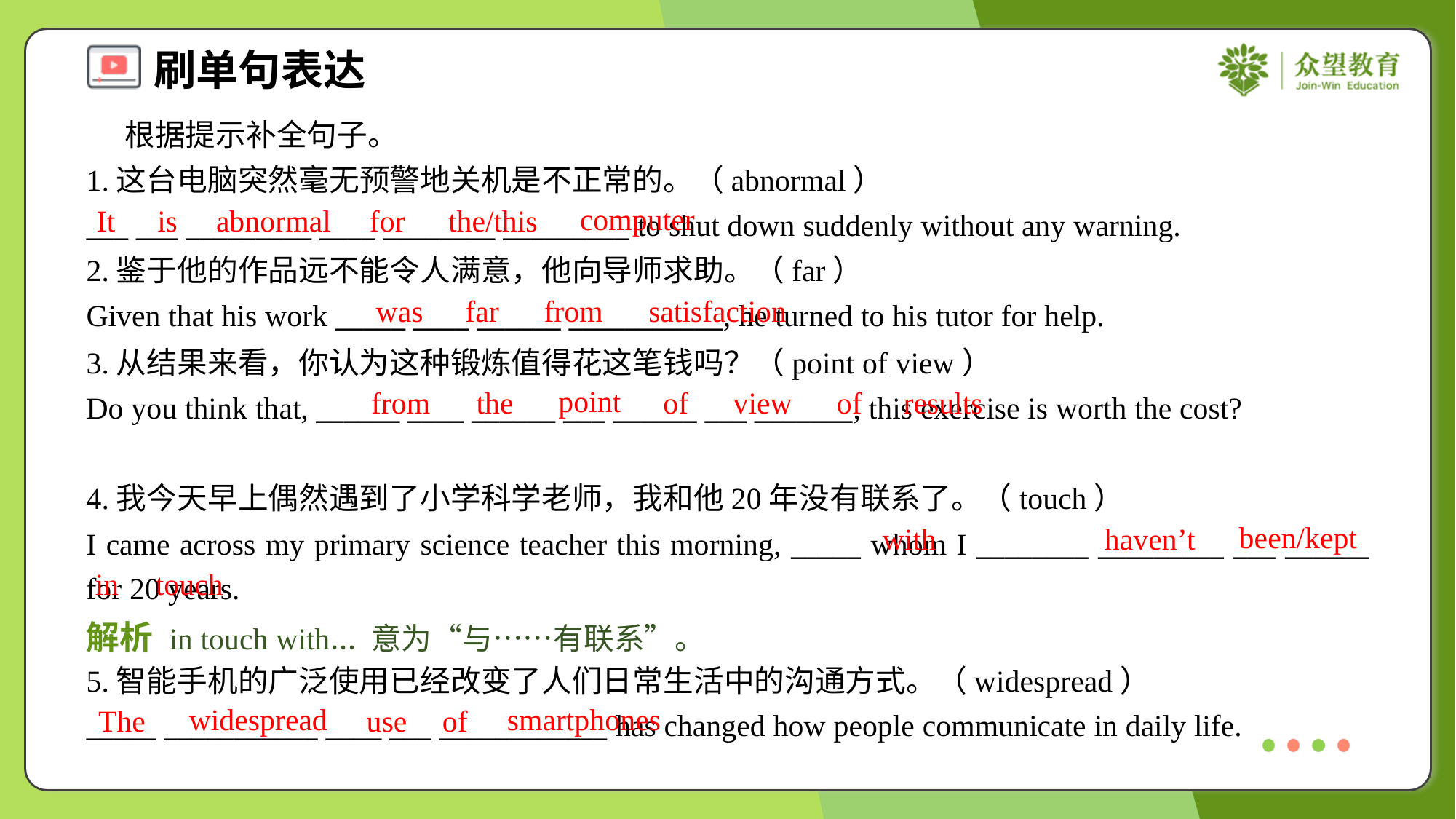

根据提示补全句子。
1.这台电脑突然毫无预警地关机是不正常的。（abnormal）
___ ___ _________ ____ ________ _________ to shut down suddenly without any warning.
2.鉴于他的作品远不能令人满意，他向导师求助。（far）
Given that his work _____ ____ ______ ___________, he turned to his tutor for help.
computer
It
is
abnormal
for
the/this
was
far
from
satisfaction
3.从结果来看，你认为这种锻炼值得花这笔钱吗？（point of view）
Do you think that, ______ ____ ______ ___ ______ ___ _______, this exercise is worth the cost?
point
from
the
of
view
of
results
4.我今天早上偶然遇到了小学科学老师，我和他20年没有联系了。（touch）
I came across my primary science teacher this morning, _____ whom I ________ _________ ___ ______ for 20 years.
been/kept
with
haven’t
in
touch
解析 in touch with… 意为“与……有联系”。
5.智能手机的广泛使用已经改变了人们日常生活中的沟通方式。（widespread）
_____ ___________ ____ ___ ____________ has changed how people communicate in daily life.
widespread
smartphones
The
use
of